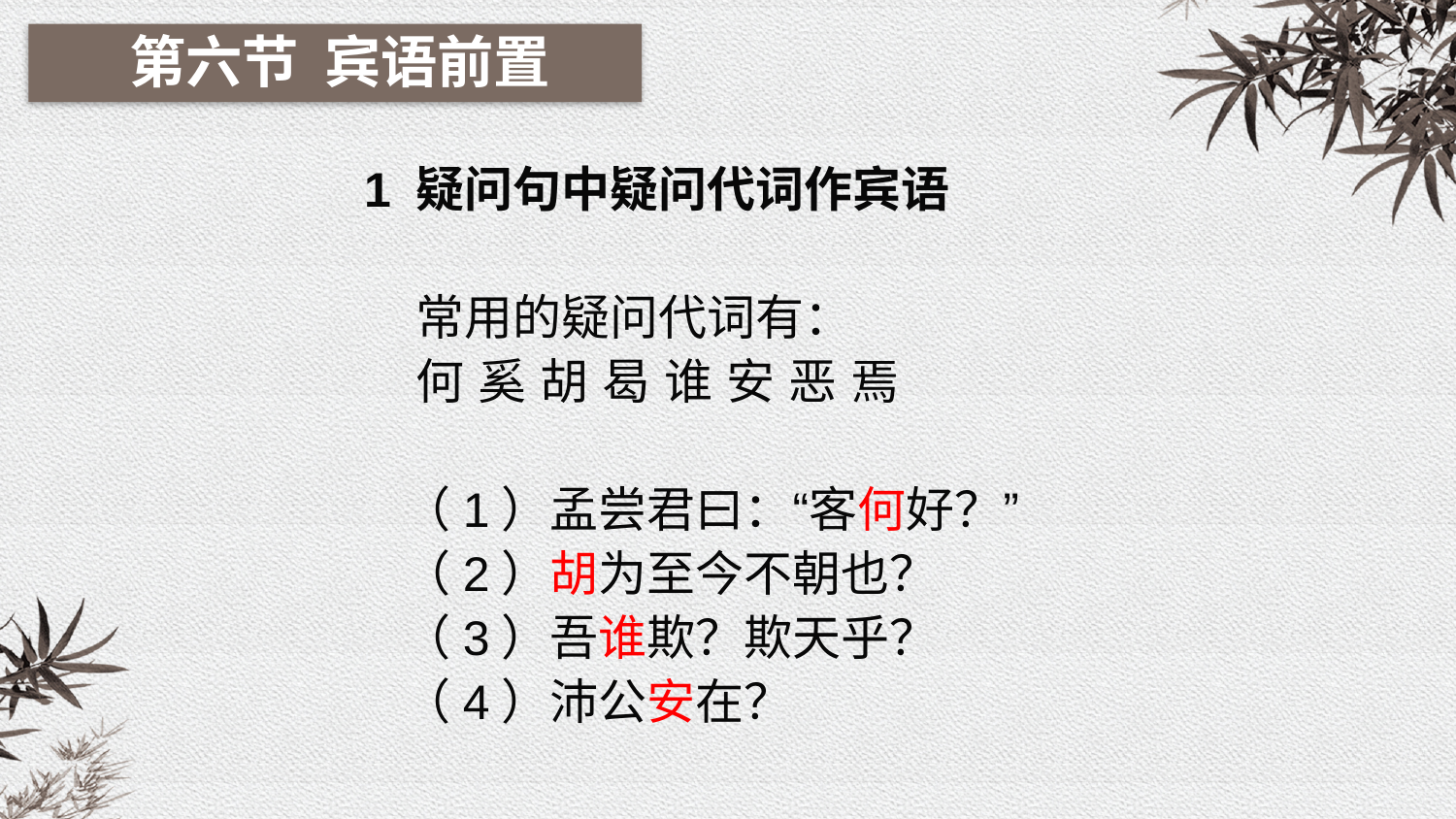

第六节  宾语前置

1 疑问句中疑问代词作宾语

   常用的疑问代词有：
   何 奚 胡 曷 谁 安 恶 焉

  （1）孟尝君曰：“客何好？”
  （2）胡为至今不朝也？
  （3）吾谁欺？欺天乎？
  （4）沛公安在？